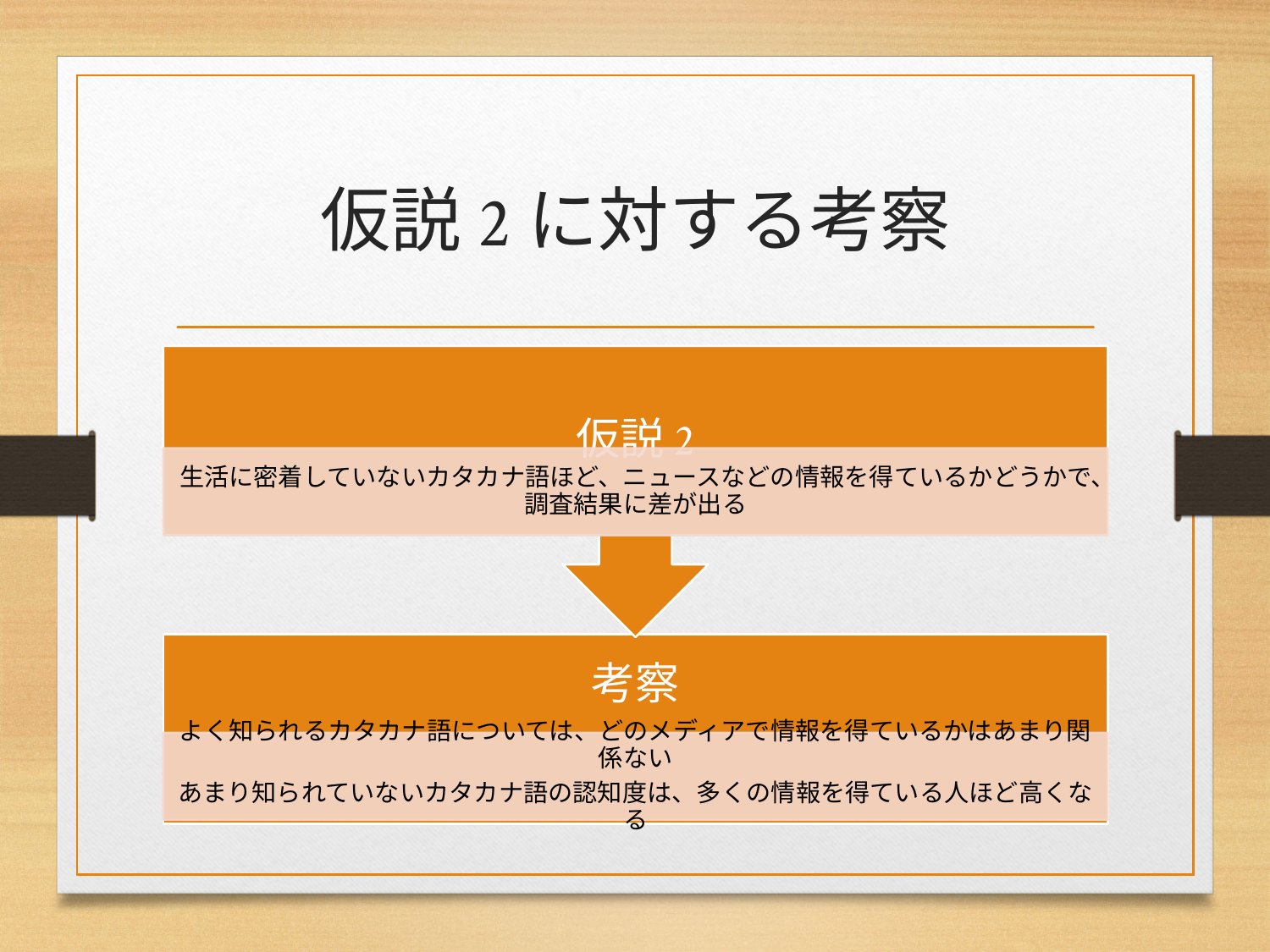

# 仮説2に対する考察
考察
よく知られるカタカナ語については、どのメディアで情報を得ているかはあまり関係ない
あまり知られていないカタカナ語の認知度は、多くの情報を得ている人ほど高くなる
仮説2
生活に密着していないカタカナ語ほど、ニュースなどの情報を得ているかどうかで、調査結果に差が出る